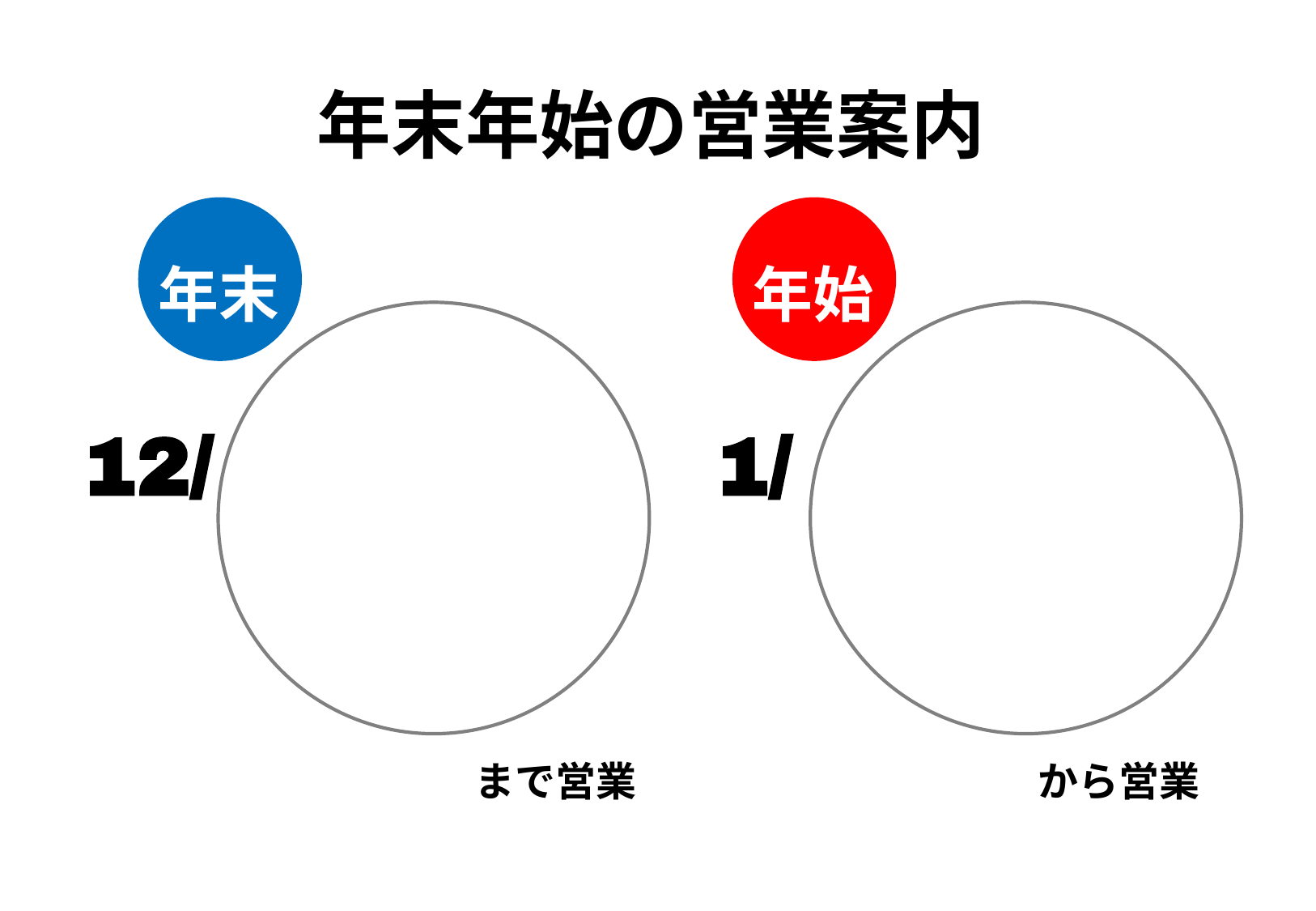

年末年始の営業案内
年末
年始

12/
1/
まで営業
から営業